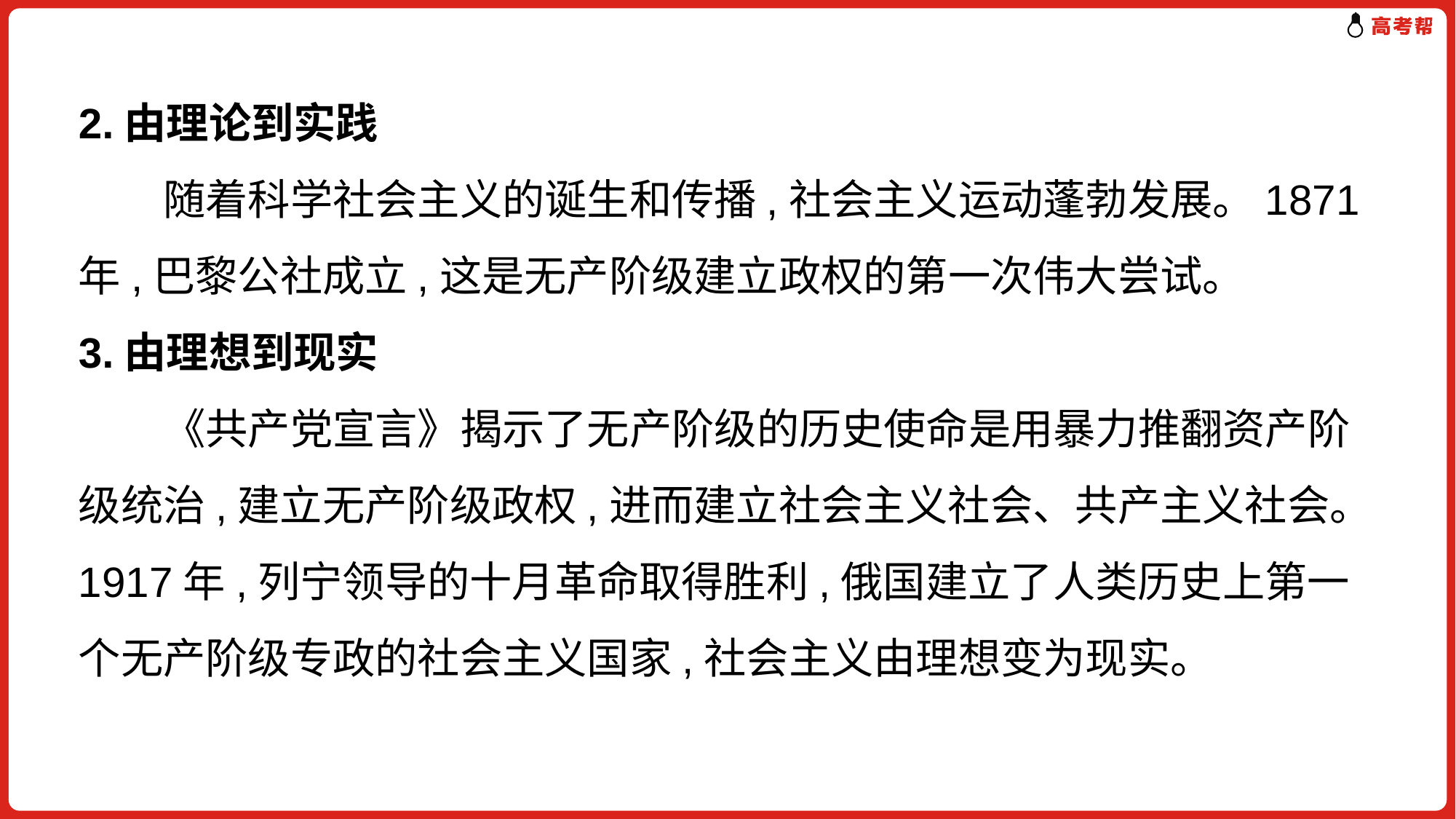

2.由理论到实践
　　随着科学社会主义的诞生和传播,社会主义运动蓬勃发展。1871年,巴黎公社成立,这是无产阶级建立政权的第一次伟大尝试。
3.由理想到现实
　　《共产党宣言》揭示了无产阶级的历史使命是用暴力推翻资产阶级统治,建立无产阶级政权,进而建立社会主义社会、共产主义社会。1917年,列宁领导的十月革命取得胜利,俄国建立了人类历史上第一个无产阶级专政的社会主义国家,社会主义由理想变为现实。